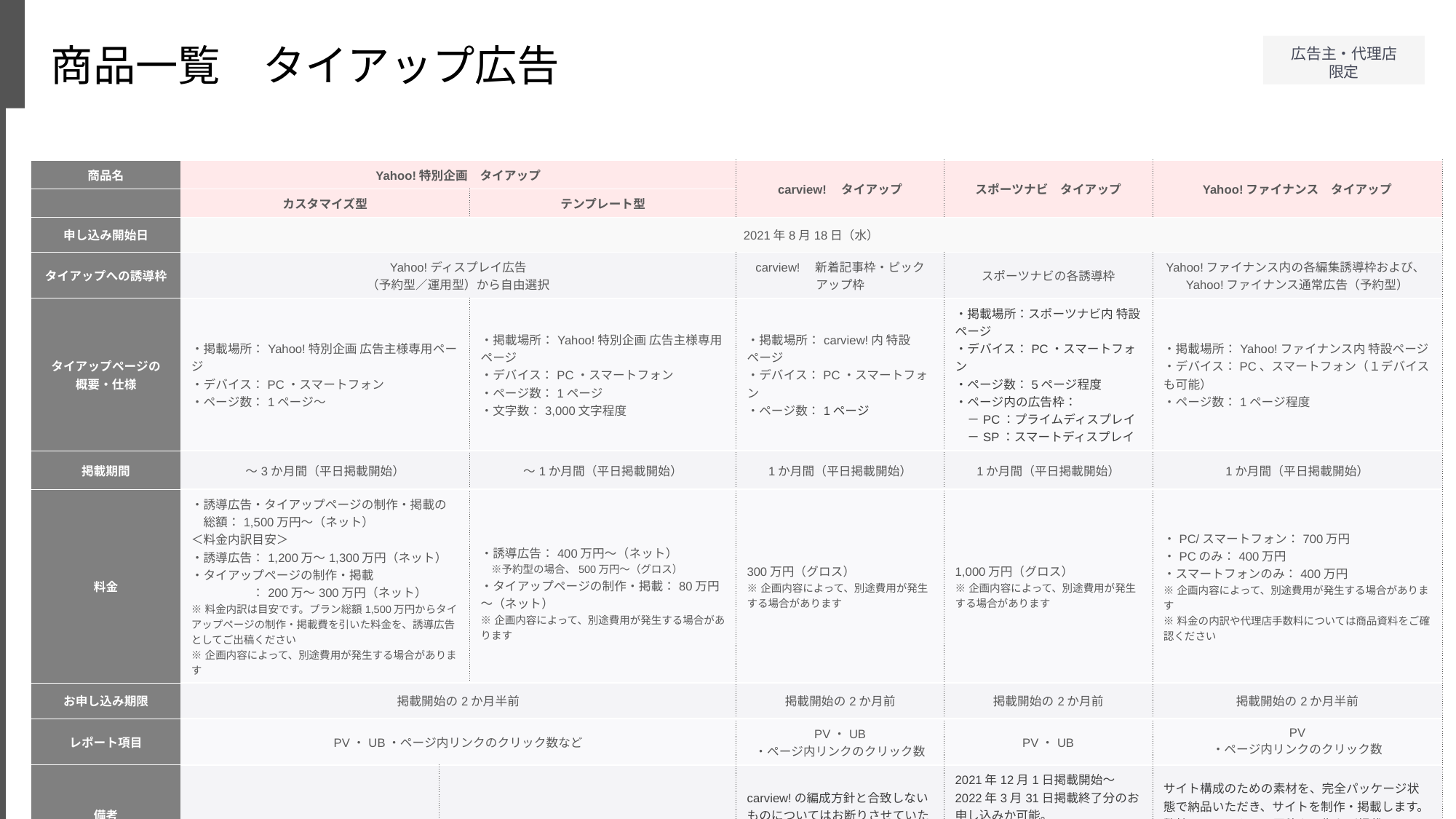

商品一覧　タイアップ広告
| 商品名 | Yahoo!特別企画　タイアップ |  |  | carview!　タイアップ | スポーツナビ　タイアップ | Yahoo!ファイナンス　タイアップ |
| --- | --- | --- | --- | --- | --- | --- |
|  | カスタマイズ型 |  | テンプレート型 |  |  |  |
| 申し込み開始日 | 2021年8月18日（水） |  |  |  |  |  |
| タイアップへの誘導枠 | Yahoo!ディスプレイ広告 （予約型／運用型）から自由選択 |  |  | carview!　新着記事枠・ピックアップ枠 | スポーツナビの各誘導枠 | Yahoo!ファイナンス内の各編集誘導枠および、Yahoo!ファイナンス通常広告（予約型） |
| タイアップページの 概要・仕様 | ・掲載場所：Yahoo!特別企画 広告主様専用ページ ・デバイス：PC・スマートフォン ・ページ数：1ページ～ |  | ・掲載場所：Yahoo!特別企画 広告主様専用ページ ・デバイス：PC・スマートフォン ・ページ数：1ページ ・文字数：3,000文字程度 | ・掲載場所：carview!内 特設ページ ・デバイス：PC・スマートフォン ・ページ数：1ページ | ・掲載場所：スポーツナビ内 特設ページ ・デバイス：PC・スマートフォン ・ページ数：5ページ程度 ・ページ内の広告枠： 　－PC：プライムディスプレイ 　－SP：スマートディスプレイ | ・掲載場所：Yahoo!ファイナンス内 特設ページ ・デバイス：PC、スマートフォン（１デバイスも可能） ・ページ数：1ページ程度 |
| 掲載期間 | ～3か月間（平日掲載開始） |  | ～1か月間（平日掲載開始） | 1か月間（平日掲載開始） | 1か月間（平日掲載開始） | 1か月間（平日掲載開始） |
| 料金 | ・誘導広告・タイアップページの制作・掲載の 　総額：1,500万円～（ネット） ＜料金内訳目安＞ ・誘導広告：1,200万～1,300万円（ネット） ・タイアップページの制作・掲載 　　　　　：200万～300万円（ネット） ※料金内訳は目安です。プラン総額1,500万円からタイ アップページの制作・掲載費を引いた料金を、誘導広告 としてご出稿ください ※企画内容によって、別途費用が発生する場合がありま す |  | ・誘導広告：400万円～（ネット） 　※予約型の場合、500万円～（グロス） ・タイアップページの制作・掲載：80万円 ～（ネット） ※企画内容によって、別途費用が発生する場合があ ります | 300万円（グロス） ※企画内容によって、別途費用が発生する場合があります | 1,000万円（グロス） ※企画内容によって、別途費用が発生する場合があります | ・PC/スマートフォン：700万円 ・PCのみ：400万円 ・スマートフォンのみ：400万円 ※企画内容によって、別途費用が発生する場合があります ※料金の内訳や代理店手数料については商品資料をご確認ください |
| お申し込み期限 | 掲載開始の2か月半前 |  |  | 掲載開始の2か月前 | 掲載開始の2か月前 | 掲載開始の2か月半前 |
| レポート項目 | PV・UB・ページ内リンクのクリック数など |  |  | PV・UB ・ページ内リンクのクリック数 | PV・UB | PV ・ページ内リンクのクリック数 |
| 備考 |  |  |  | carview!の編成方針と合致しないものについてはお断りさせていただく場合があります | 2021年12月1日掲載開始～2022年3月31日掲載終了分のお申し込みか可能。 2021年11月30日掲載開始分までは販売休止となります。 | サイト構成のための素材を、完全パッケージ状態で納品いただき、サイトを制作・掲載します。 弊社では、テキスト原稿や画像など掲載コンテンツの制作は行いません。 |
5